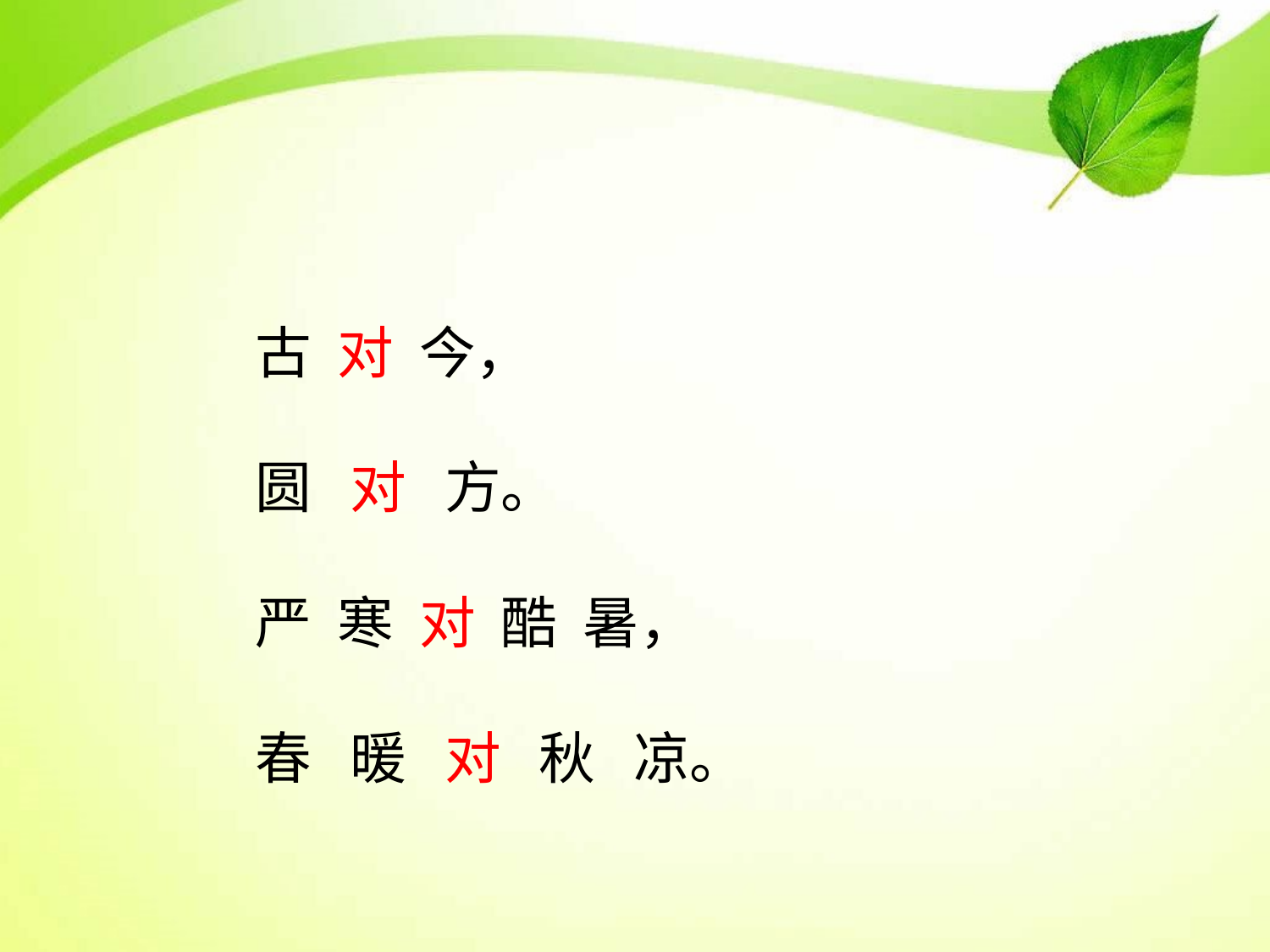

古  对  今，

圆   对   方。

严  寒  对  酷  暑，

春   暖   对   秋   凉。